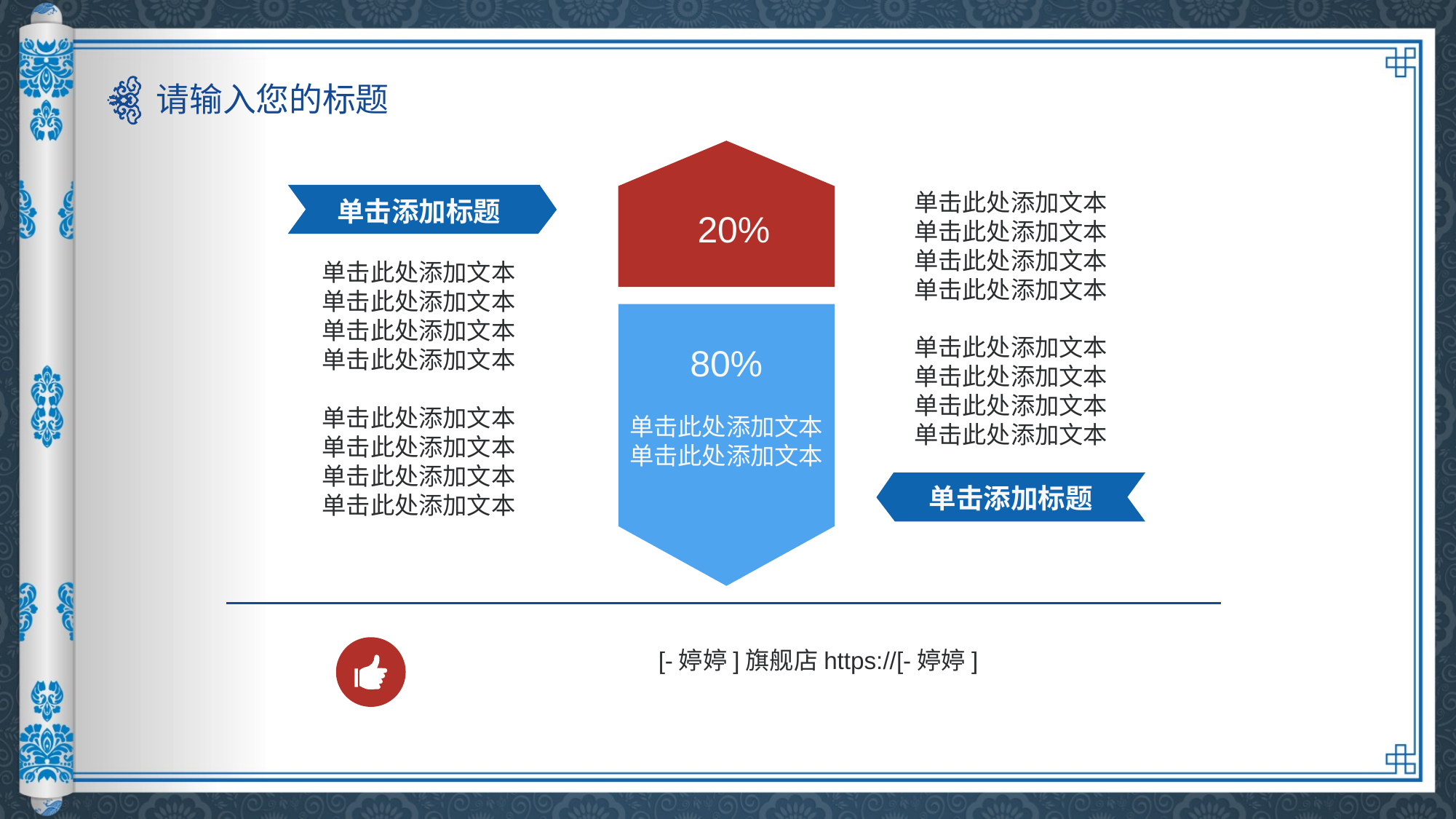

请输入您的标题

单击此处添加文本
单击此处添加文本
单击此处添加文本
单击此处添加文本

单击此处添加文本
单击此处添加文本
单击此处添加文本
单击此处添加文本
单击添加标题
20%
单击此处添加文本
单击此处添加文本
单击此处添加文本
单击此处添加文本

单击此处添加文本
单击此处添加文本
单击此处添加文本
单击此处添加文本
80%

单击此处添加文本
单击此处添加文本
单击添加标题
[-婷婷]旗舰店https://[-婷婷]